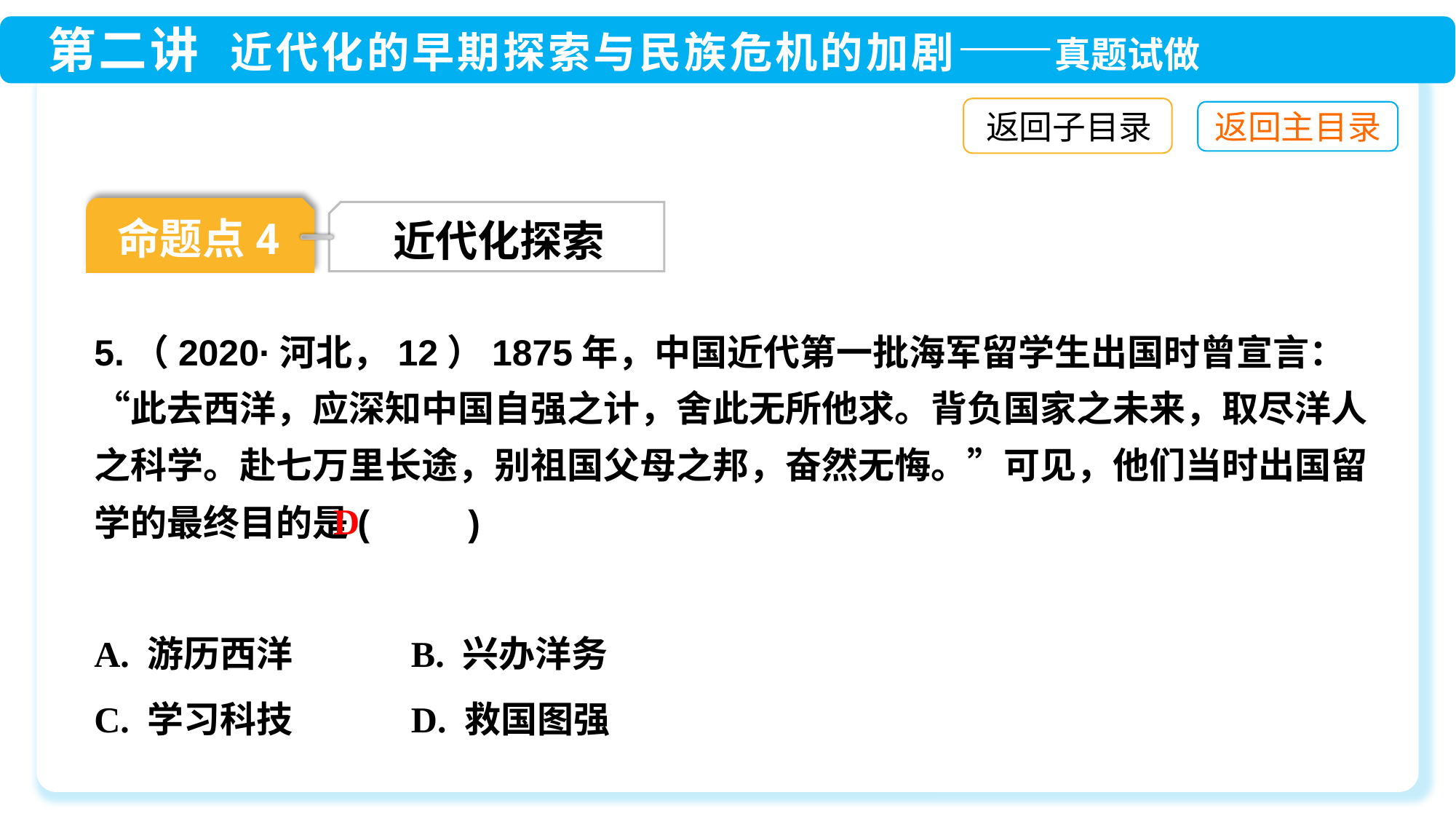

返回子目录
命题点4
近代化探索

5.（2020·河北，12）1875年，中国近代第一批海军留学生出国时曾宣言：“此去西洋，应深知中国自强之计，舍此无所他求。背负国家之未来，取尽洋人之科学。赴七万里长途，别祖国父母之邦，奋然无悔。”可见，他们当时出国留学的最终目的是(　 　)

A. 游历西洋	           B. 兴办洋务
C. 学习科技	           D. 救国图强
D